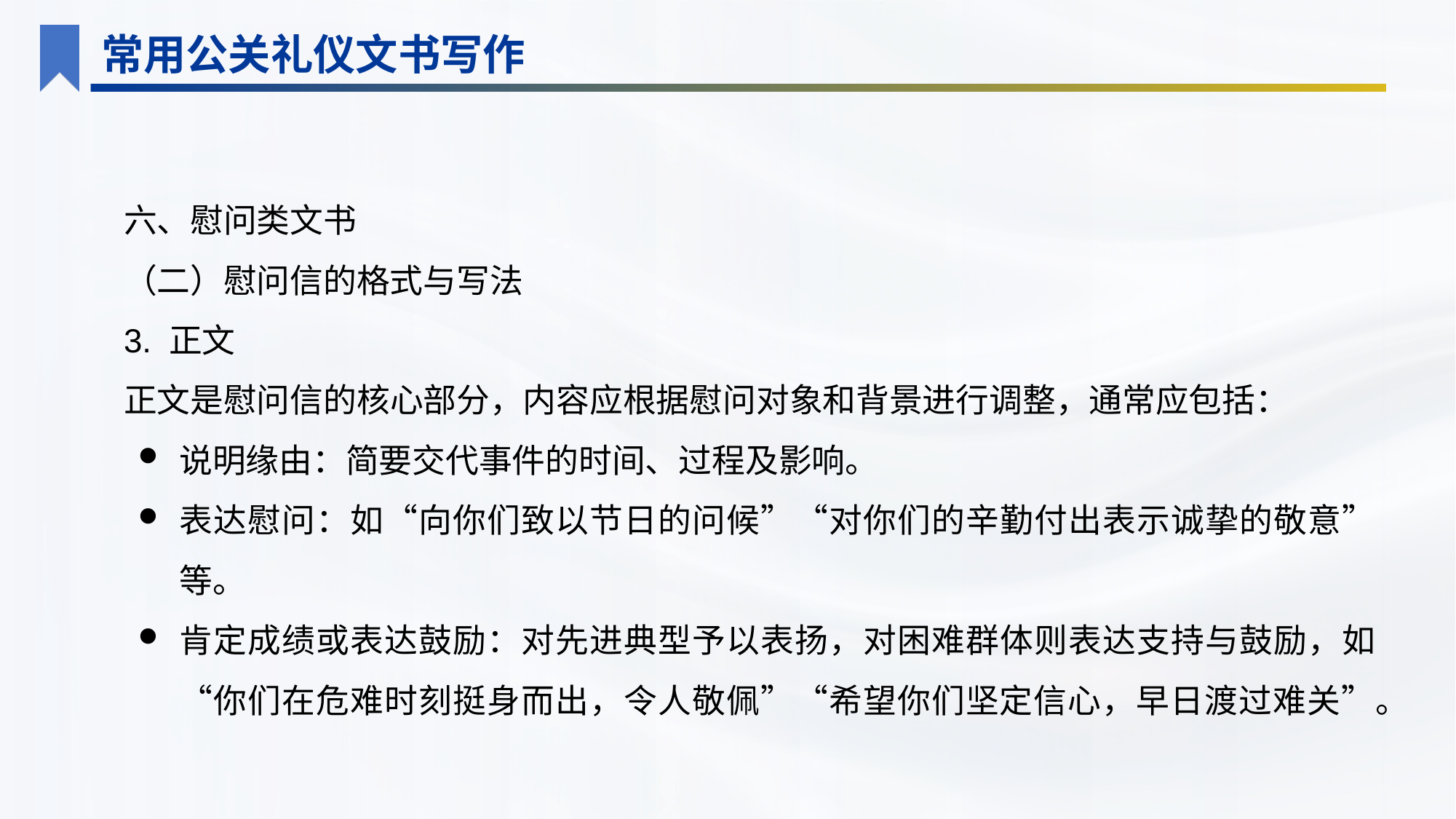

常用公关礼仪文书写作
六、慰问类文书
（二）慰问信的格式与写法
3. 正文
正文是慰问信的核心部分，内容应根据慰问对象和背景进行调整，通常应包括：
说明缘由：简要交代事件的时间、过程及影响。
表达慰问：如“向你们致以节日的问候”“对你们的辛勤付出表示诚挚的敬意”等。
肯定成绩或表达鼓励：对先进典型予以表扬，对困难群体则表达支持与鼓励，如“你们在危难时刻挺身而出，令人敬佩”“希望你们坚定信心，早日渡过难关”。